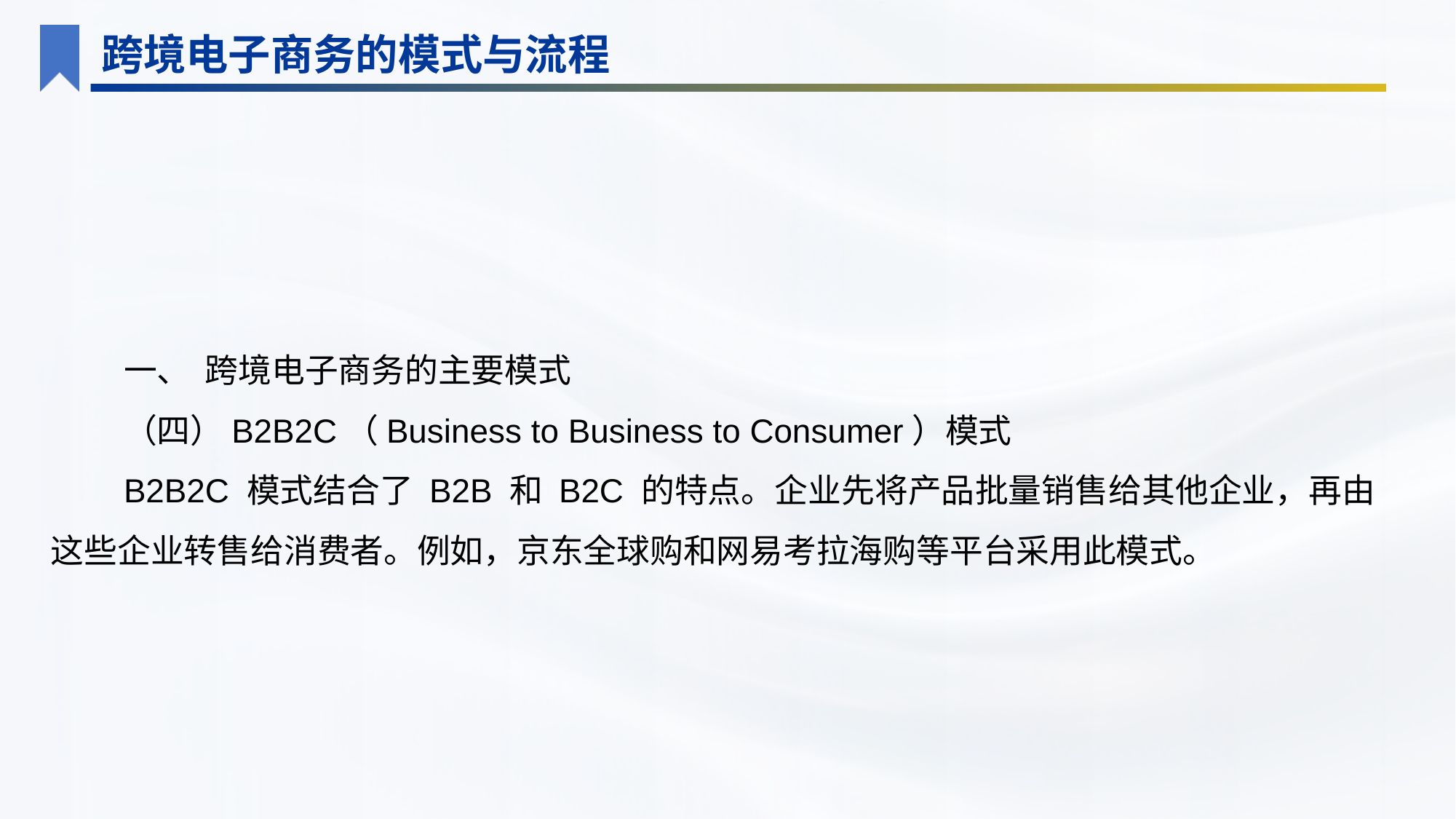

跨境电子商务的模式与流程
一、  跨境电子商务的主要模式
（四）B2B2C（Business to Business to Consumer）模式
B2B2C 模式结合了 B2B 和 B2C 的特点。企业先将产品批量销售给其他企业，再由这些企业转售给消费者。例如，京东全球购和网易考拉海购等平台采用此模式。